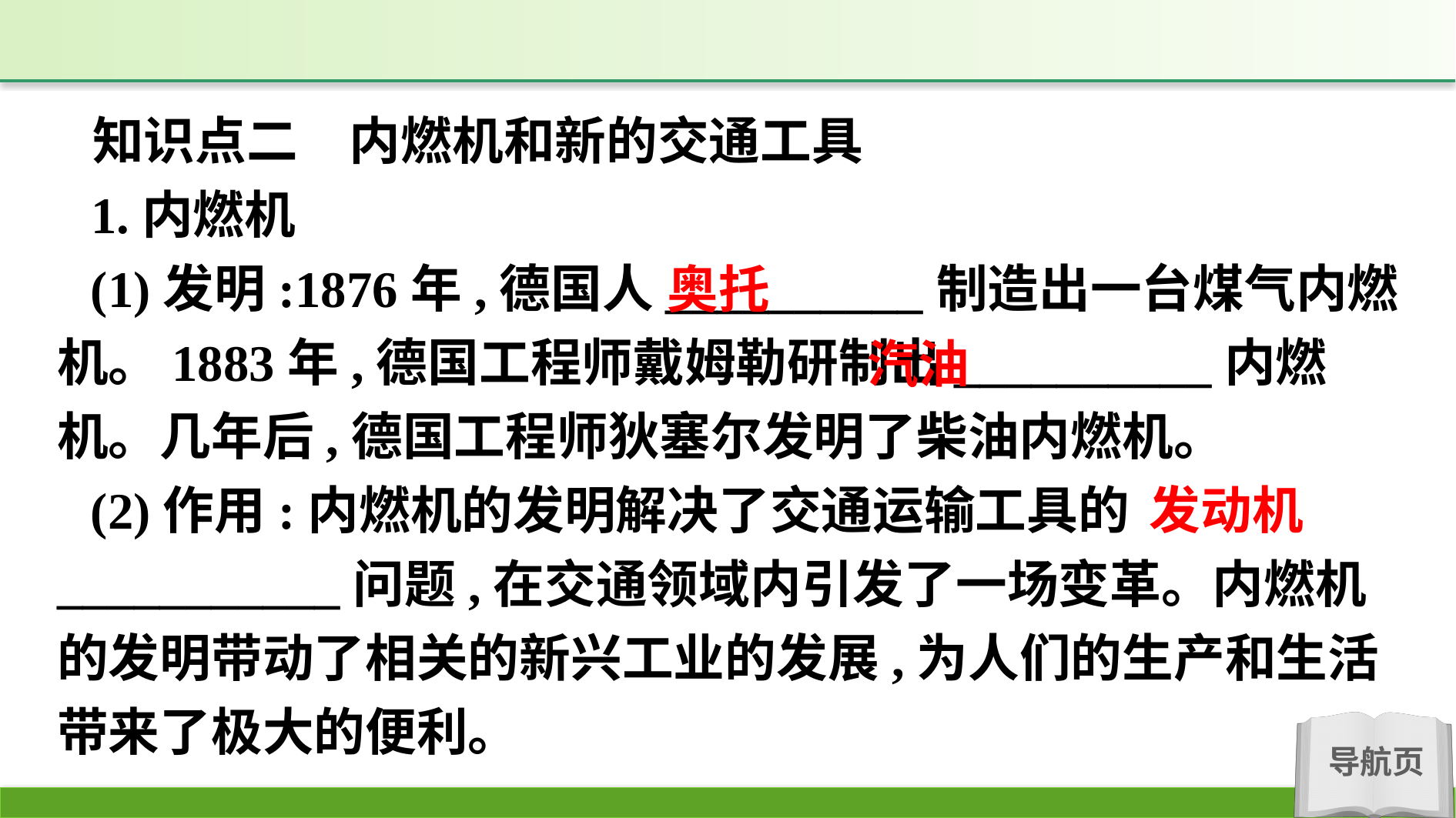

知识点二　内燃机和新的交通工具
1.内燃机
(1)发明:1876年,德国人__________制造出一台煤气内燃机。1883年,德国工程师戴姆勒研制出__________内燃机。几年后,德国工程师狄塞尔发明了柴油内燃机。
(2)作用:内燃机的发明解决了交通运输工具的___________问题,在交通领域内引发了一场变革。内燃机的发明带动了相关的新兴工业的发展,为人们的生产和生活带来了极大的便利。
奥托
汽油
发动机